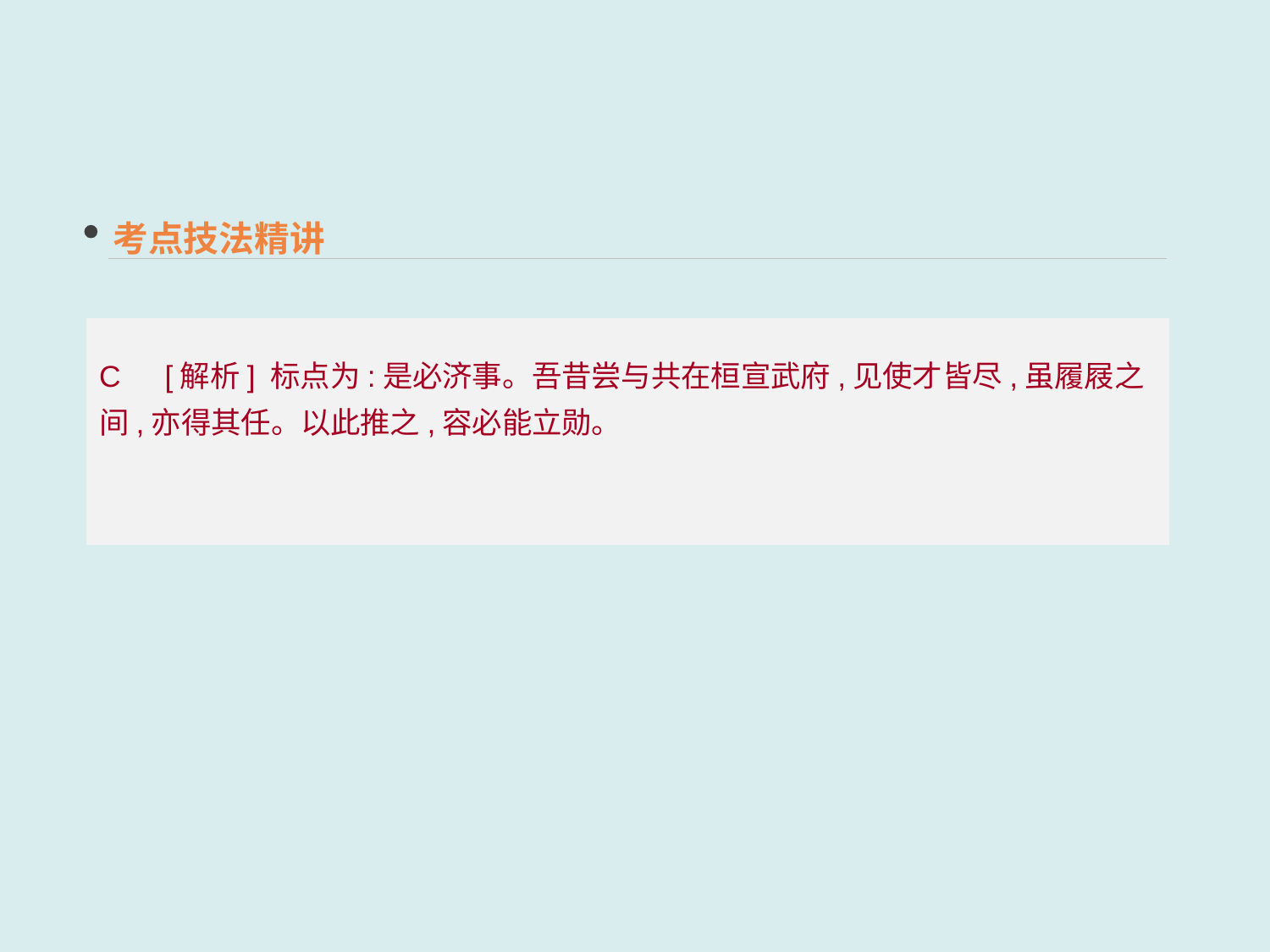

考点技法精讲

C　[解析] 标点为:是必济事。吾昔尝与共在桓宣武府,见使才皆尽,虽履屐之间,亦得其任。以此推之,容必能立勋。